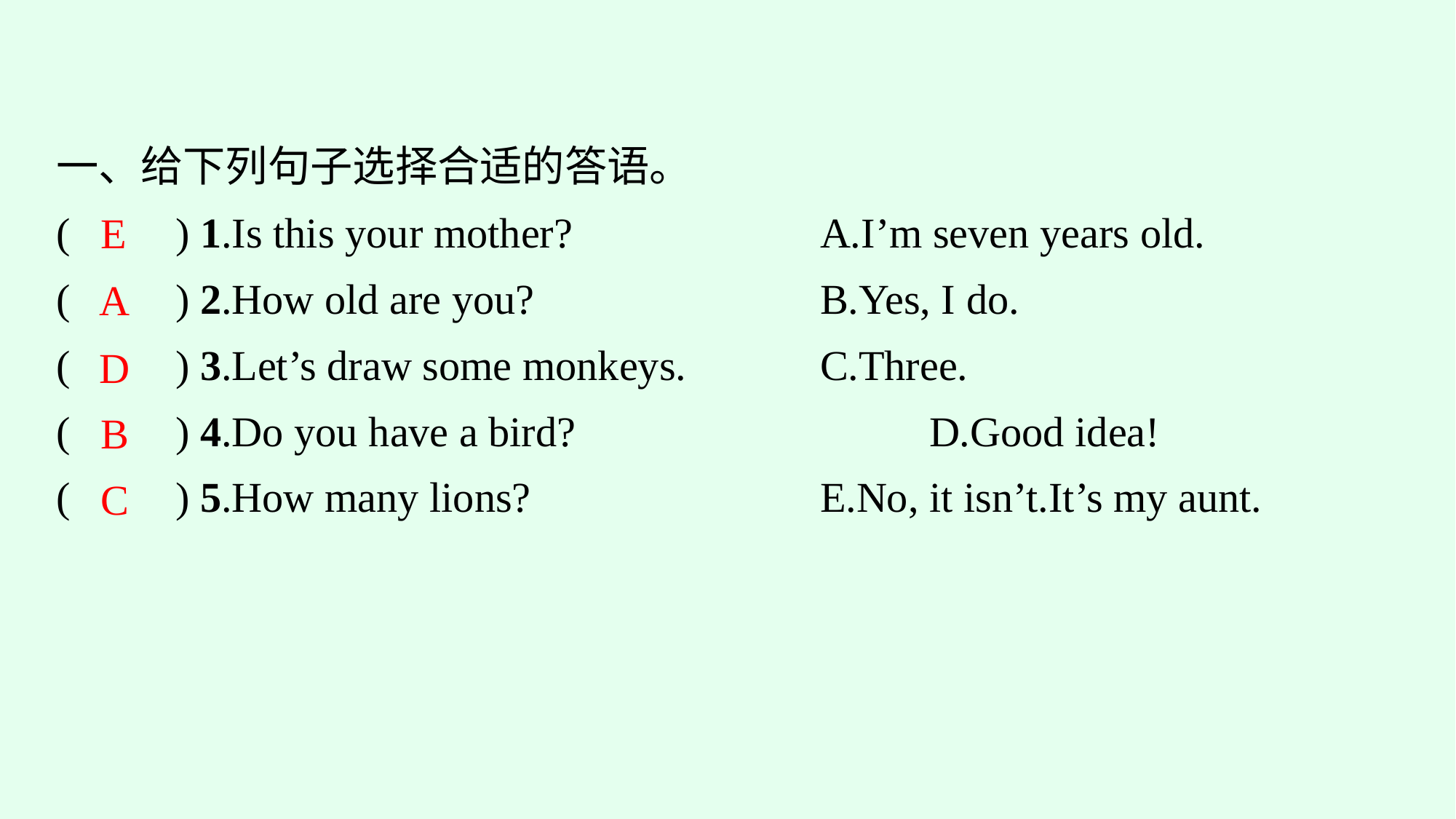

一、给下列句子选择合适的答语。
(　　) 1.Is this your mother?　　　　	A.I’m seven years old.
(　　) 2.How old are you?				B.Yes, I do.
(　　) 3.Let’s draw some monkeys.		C.Three.
(　　) 4.Do you have a bird?				D.Good idea!
(　　) 5.How many lions?				E.No, it isn’t.It’s my aunt.
E
A
D
B
C